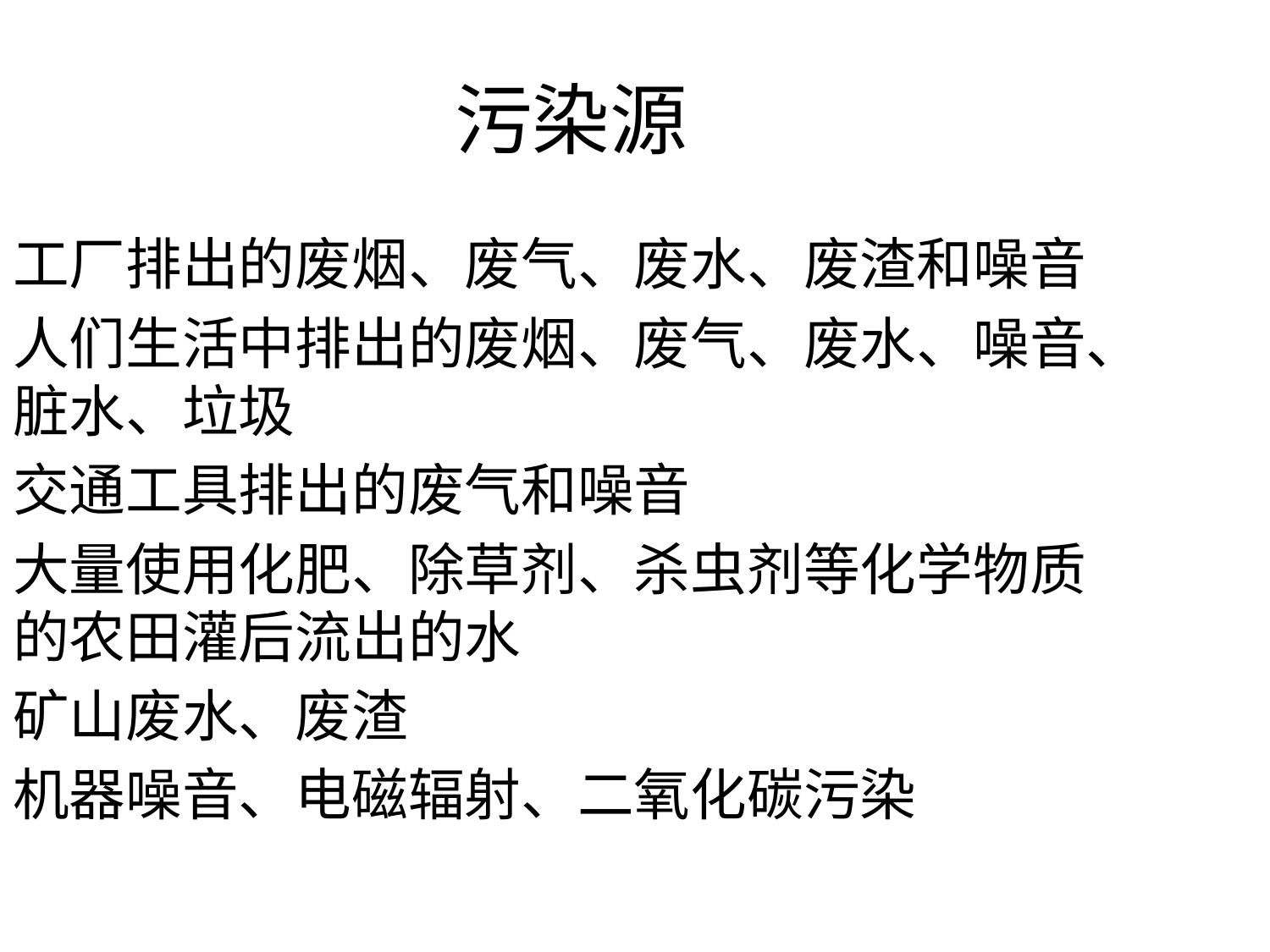

污染源
工厂排出的废烟、废气、废水、废渣和噪音
人们生活中排出的废烟、废气、废水、噪音、脏水、垃圾
交通工具排出的废气和噪音
大量使用化肥、除草剂、杀虫剂等化学物质的农田灌后流出的水
矿山废水、废渣
机器噪音、电磁辐射、二氧化碳污染